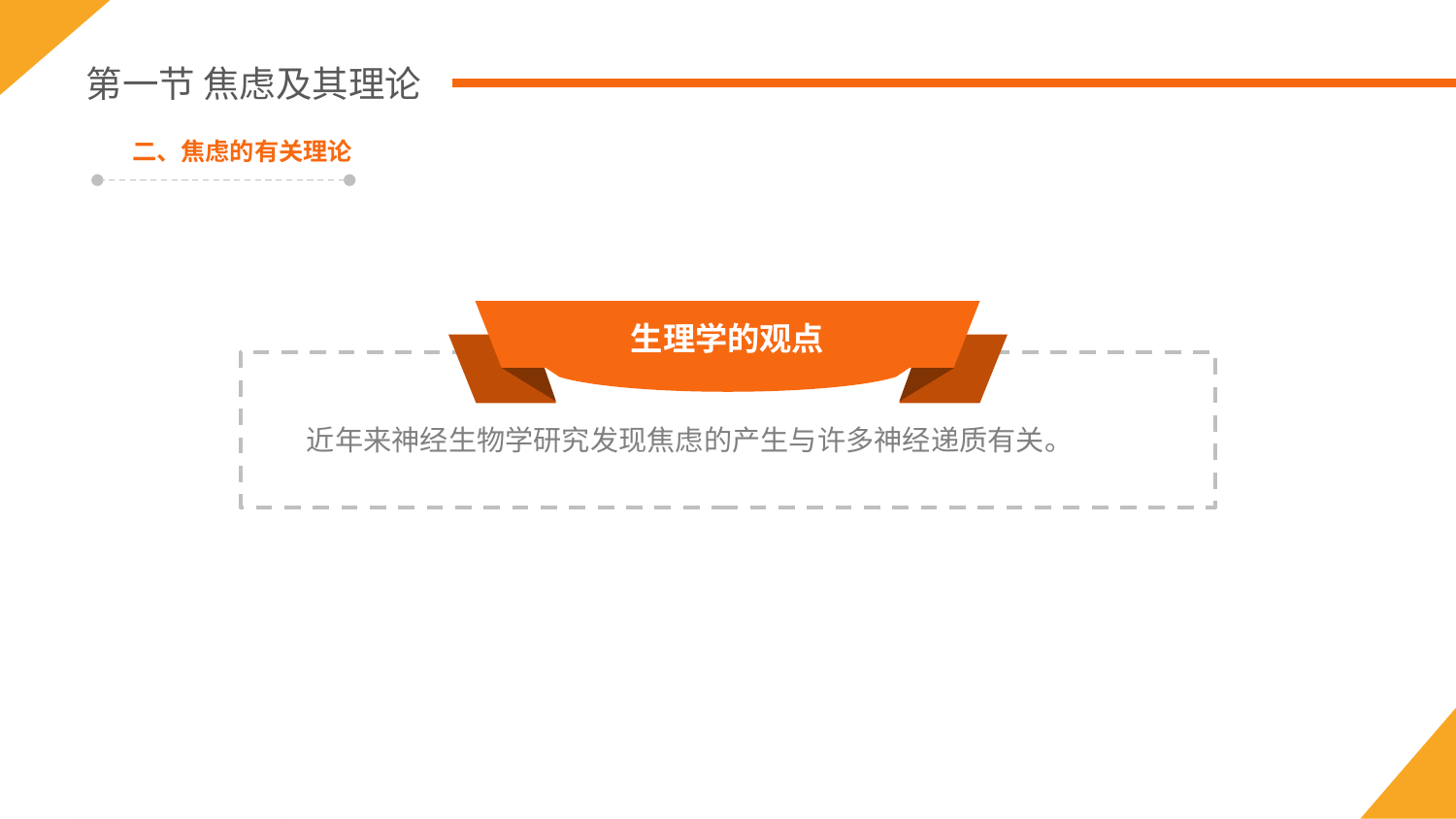

第一节 焦虑及其理论
二、焦虑的有关理论

生理学的观点

近年来神经生物学研究发现焦虑的产生与许多神经递质有关。